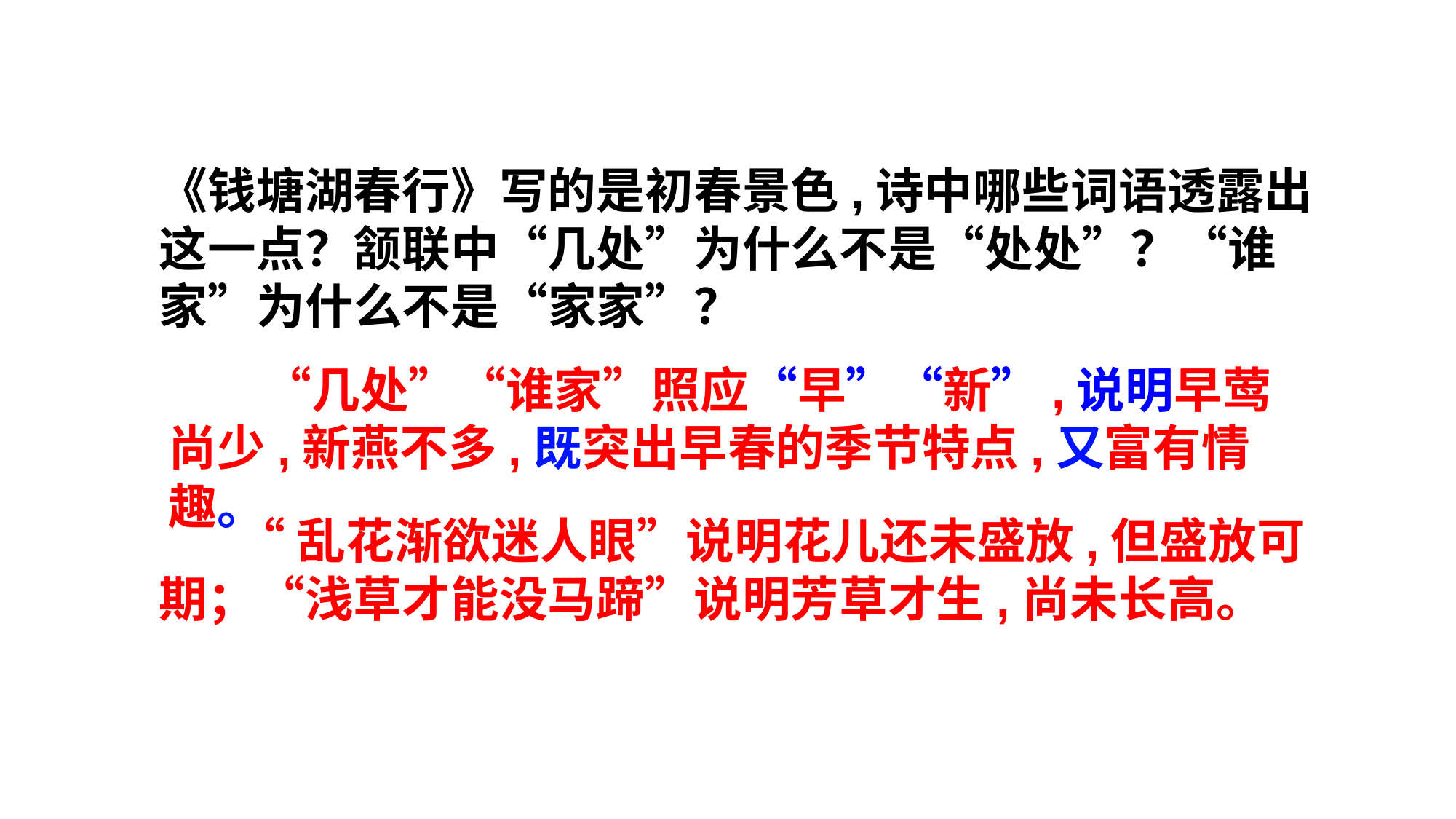

《钱塘湖春行》写的是初春景色,诗中哪些词语透露出这一点？颔联中“几处”为什么不是“处处”？“谁家”为什么不是“家家”？
　　 “几处”“谁家”照应“早”“新”,说明早莺尚少,新燕不多,既突出早春的季节特点,又富有情趣。
       “乱花渐欲迷人眼”说明花儿还未盛放,但盛放可期；“浅草才能没马蹄”说明芳草才生,尚未长高。